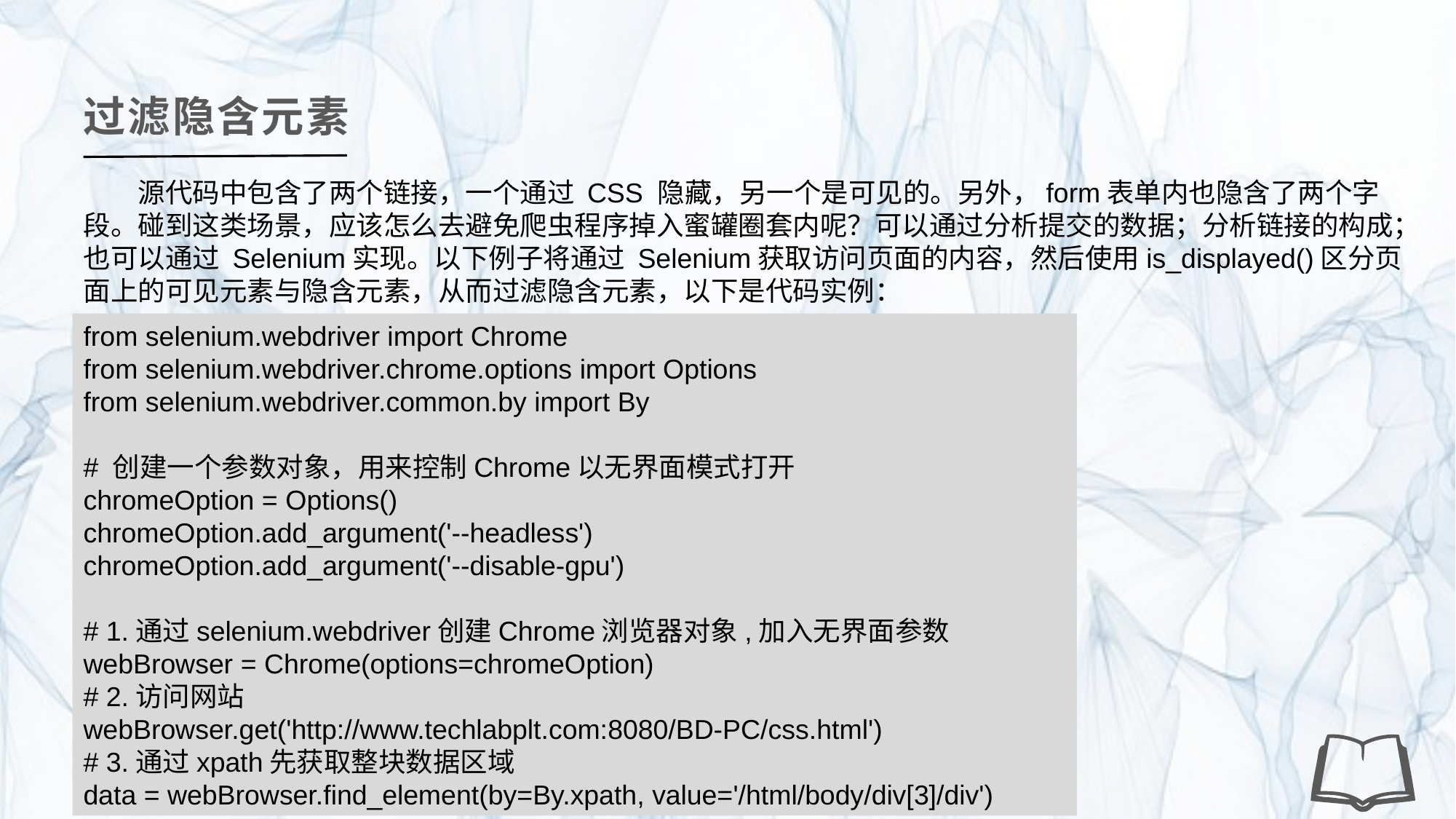

过滤隐含元素
源代码中包含了两个链接，一个通过 CSS 隐藏，另一个是可见的。另外，form表单内也隐含了两个字段。碰到这类场景，应该怎么去避免爬虫程序掉入蜜罐圈套内呢？可以通过分析提交的数据；分析链接的构成；也可以通过 Selenium实现。以下例子将通过 Selenium获取访问页面的内容，然后使用is_displayed()区分页面上的可见元素与隐含元素，从而过滤隐含元素，以下是代码实例：
from selenium.webdriver import Chrome
from selenium.webdriver.chrome.options import Options
from selenium.webdriver.common.by import By

# 创建一个参数对象，用来控制Chrome以无界面模式打开
chromeOption = Options()
chromeOption.add_argument('--headless')
chromeOption.add_argument('--disable-gpu')

# 1.通过selenium.webdriver创建Chrome浏览器对象,加入无界面参数
webBrowser = Chrome(options=chromeOption)
# 2.访问网站
webBrowser.get('http://www.techlabplt.com:8080/BD-PC/css.html')
# 3.通过xpath先获取整块数据区域
data = webBrowser.find_element(by=By.xpath, value='/html/body/div[3]/div')

10